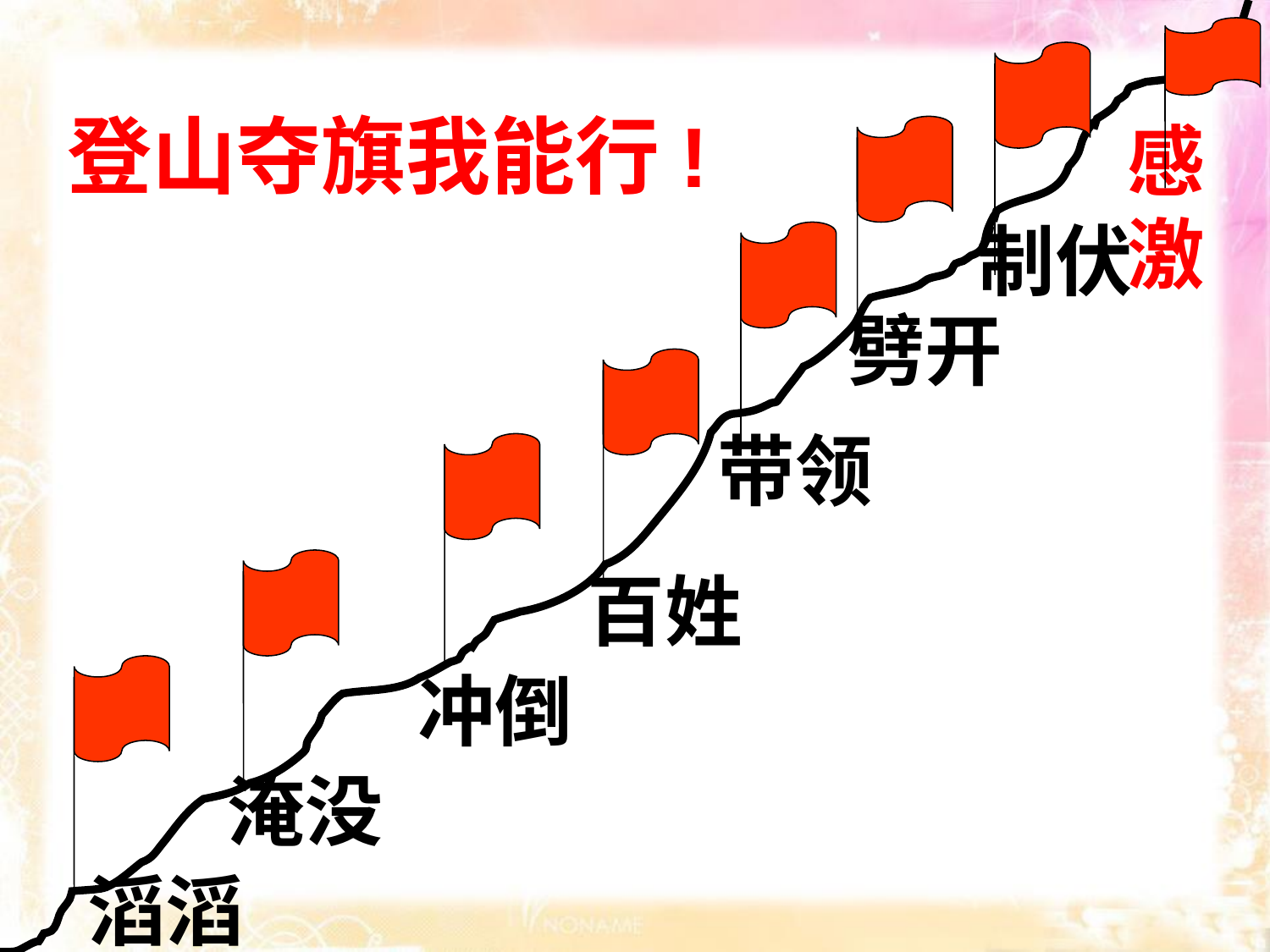

登山夺旗我能行!
感激

制伏

劈开

带领

百姓

冲倒
淹没
滔滔